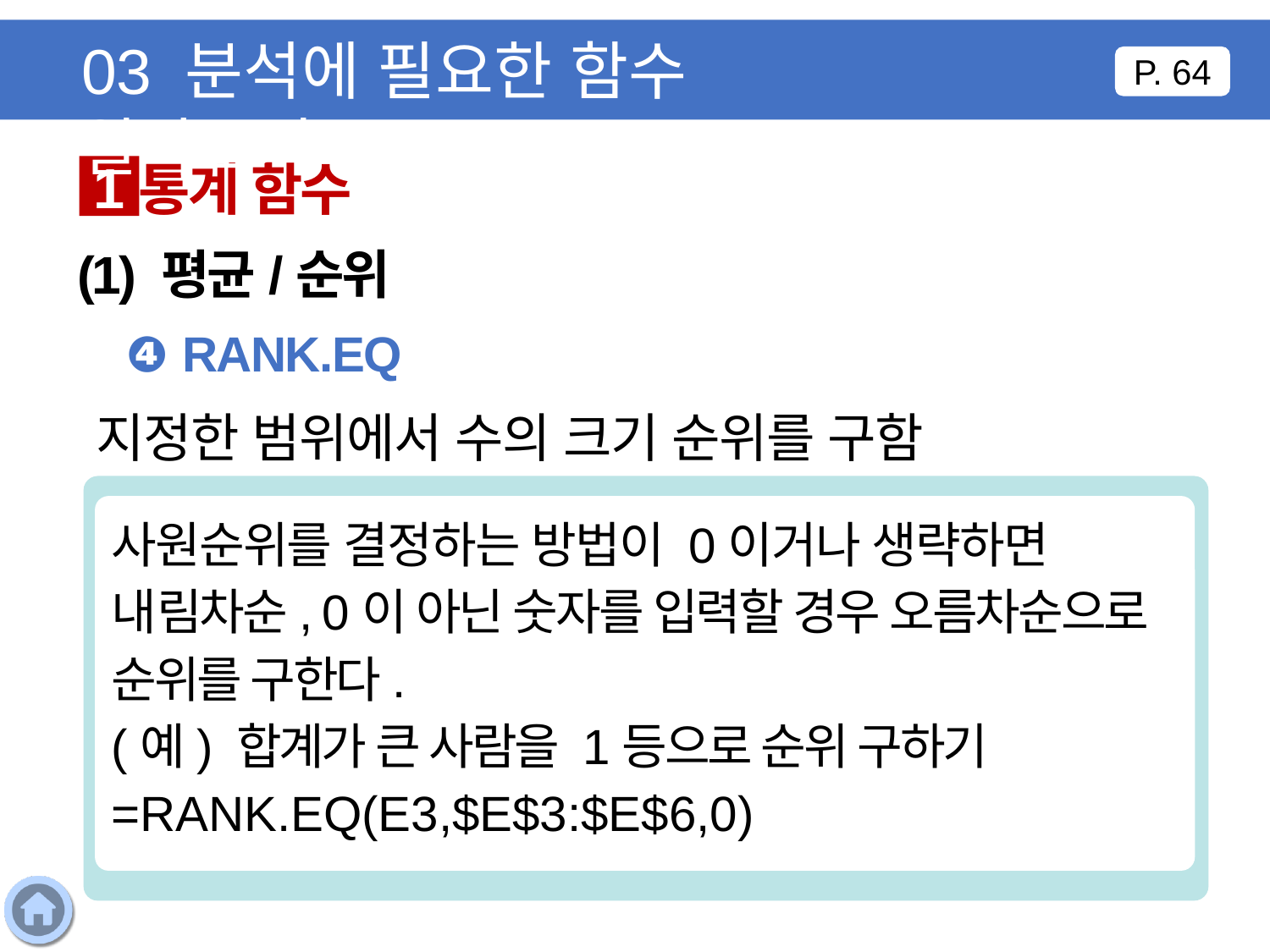

03 분석에 필요한 함수 알아보기
P. 64
통계 함수
1
(1) 평균/순위
❹ RANK.EQ
지정한 범위에서 수의 크기 순위를 구함

사원순위를 결정하는 방법이 0이거나 생략하면 내림차순, 0이 아닌 숫자를 입력할 경우 오름차순으로 순위를 구한다.
(예) 합계가 큰 사람을 1등으로 순위 구하기 =RANK.EQ(E3,$E$3:$E$6,0)